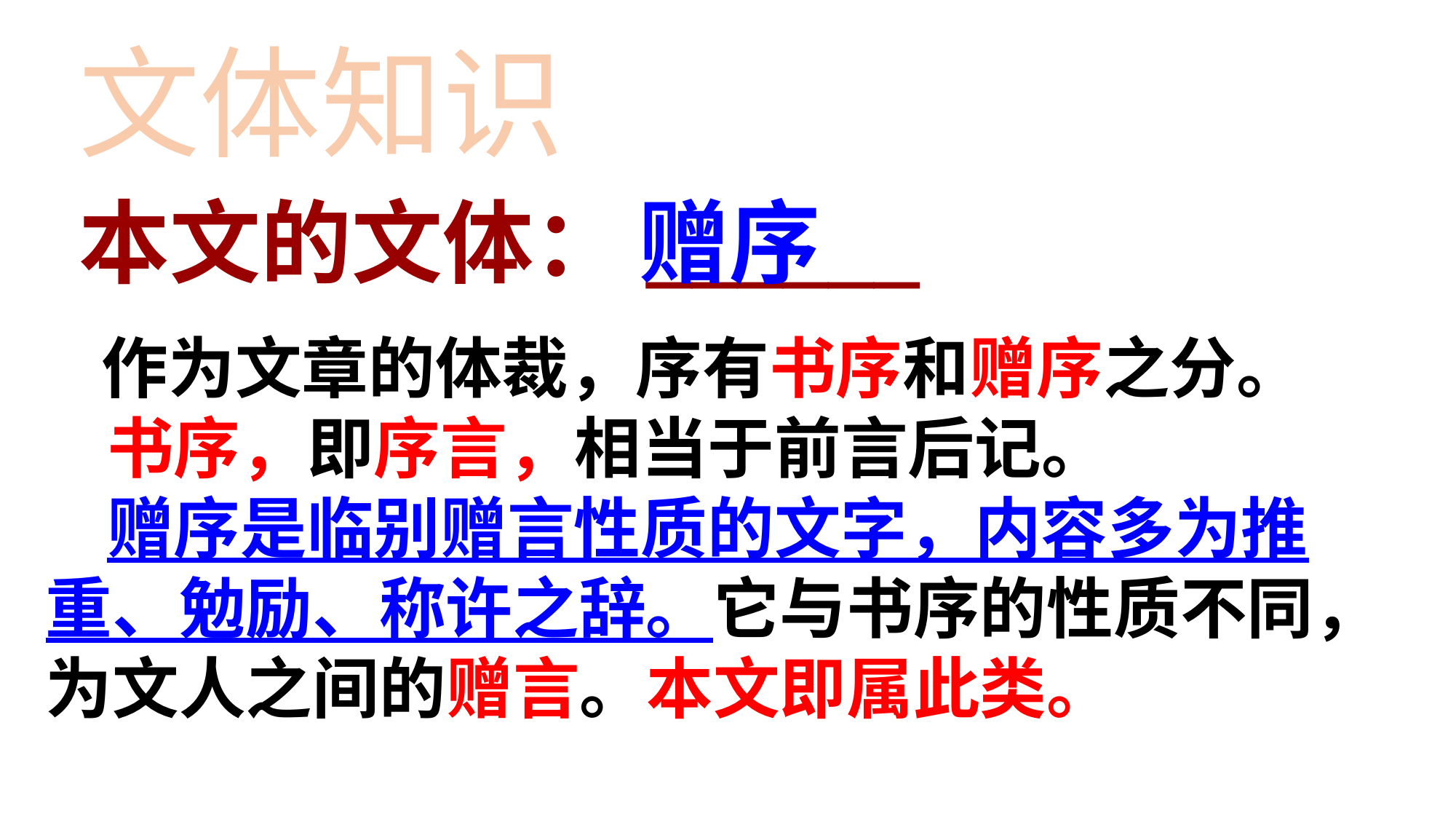

文体知识
赠序
本文的文体：______
   作为文章的体裁，序有书序和赠序之分。
   书序，即序言，相当于前言后记。
   赠序是临别赠言性质的文字，内容多为推重、勉励、称许之辞。它与书序的性质不同，为文人之间的赠言。本文即属此类。